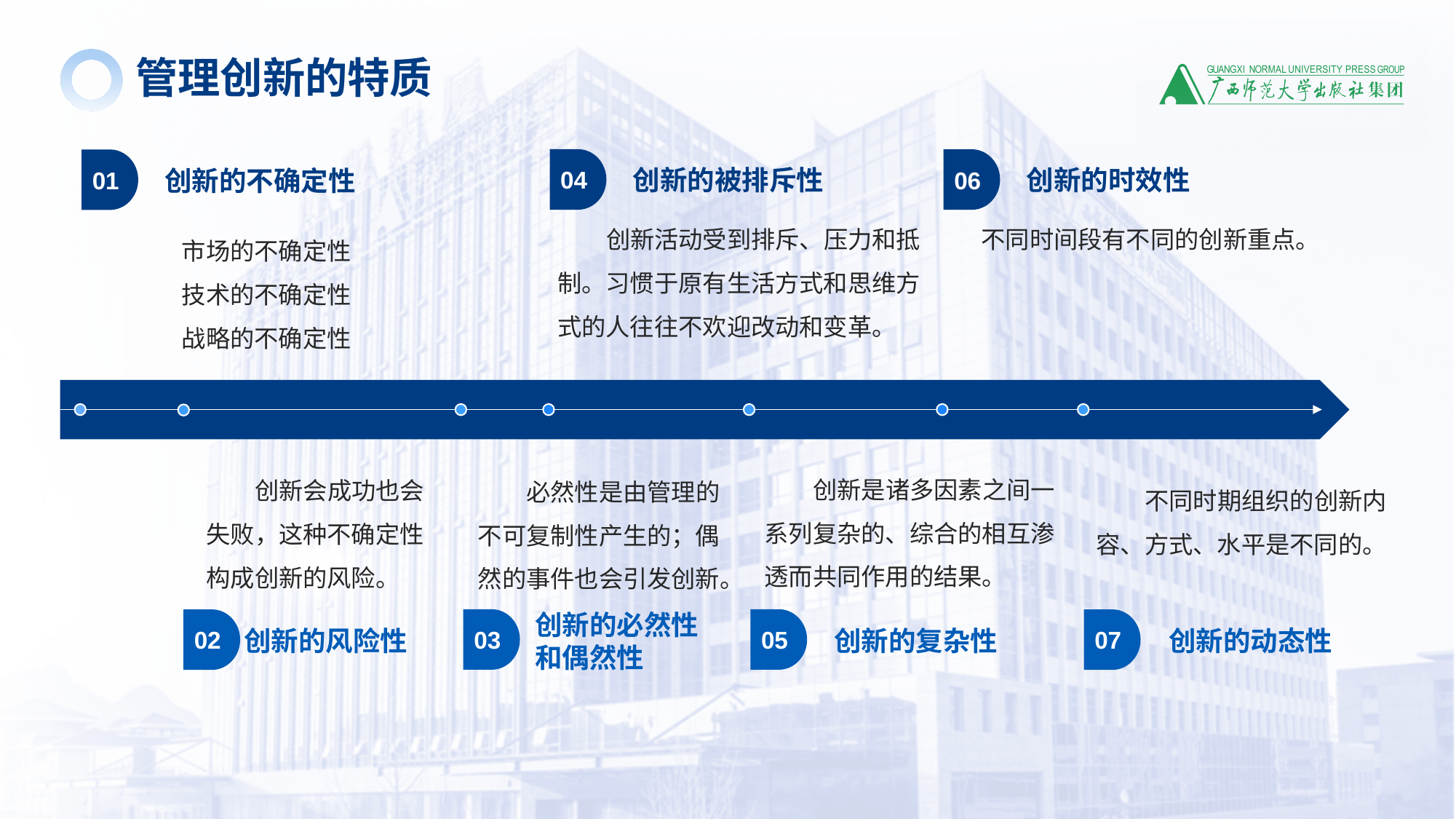

管理创新的特质

04
06
01
创新的被排斥性
创新的时效性
创新的不确定性
创新活动受到排斥、压力和抵制。习惯于原有生活方式和思维方式的人往往不欢迎改动和变革。
不同时间段有不同的创新重点。
市场的不确定性
技术的不确定性
战略的不确定性

创新是诸多因素之间一系列复杂的、综合的相互渗透而共同作用的结果。
创新会成功也会失败，这种不确定性构成创新的风险。
必然性是由管理的不可复制性产生的；偶然的事件也会引发创新。
不同时期组织的创新内容、方式、水平是不同的。
03
05
02
07
创新的动态性
创新的必然性
和偶然性
创新的复杂性
创新的风险性